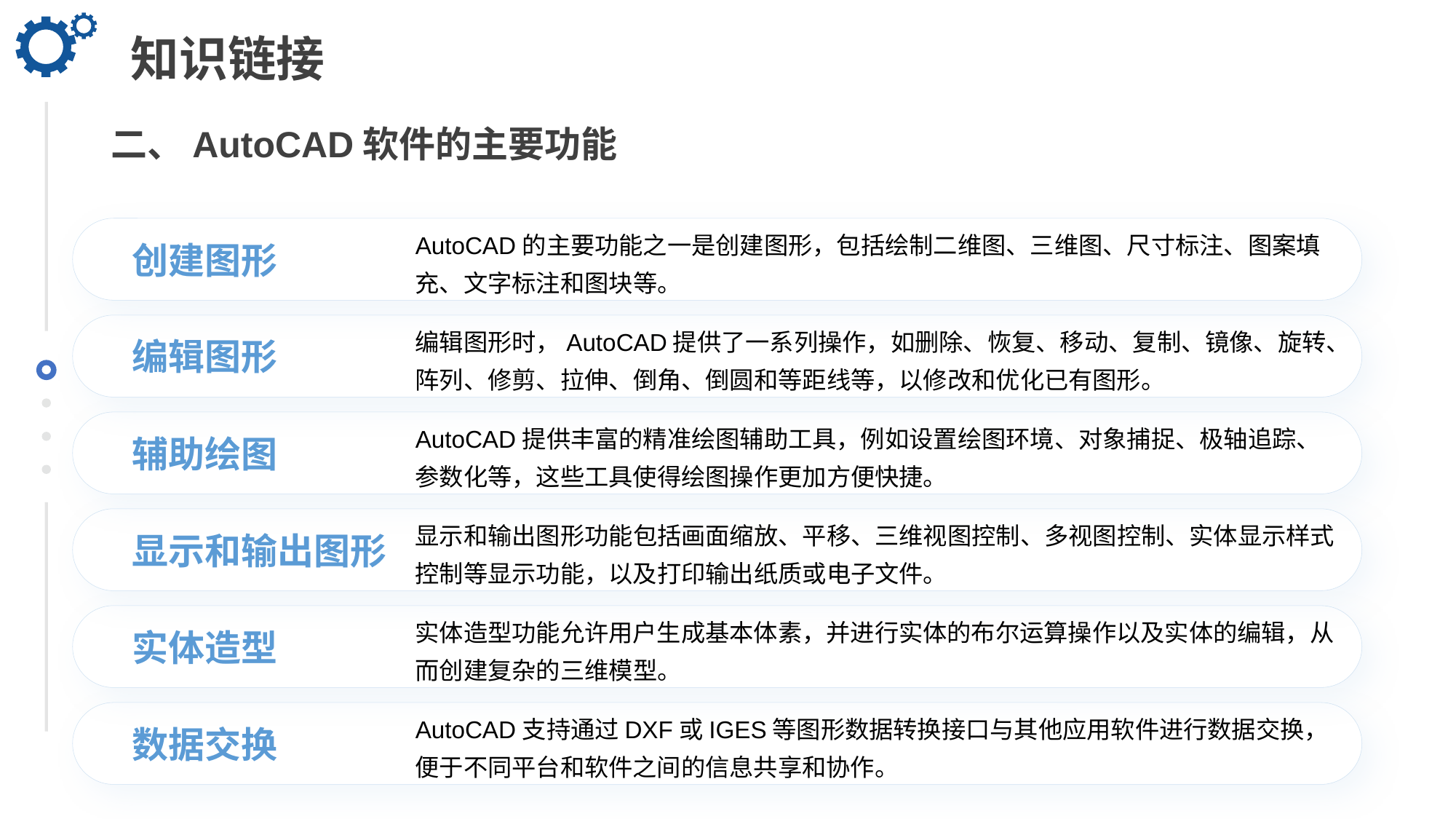

知识链接
二、AutoCAD软件的主要功能
创建图形
AutoCAD的主要功能之一是创建图形，包括绘制二维图、三维图、尺寸标注、图案填充、文字标注和图块等。
编辑图形
编辑图形时，AutoCAD提供了一系列操作，如删除、恢复、移动、复制、镜像、旋转、阵列、修剪、拉伸、倒角、倒圆和等距线等，以修改和优化已有图形。
辅助绘图
AutoCAD提供丰富的精准绘图辅助工具，例如设置绘图环境、对象捕捉、极轴追踪、参数化等，这些工具使得绘图操作更加方便快捷。
显示和输出图形功能包括画面缩放、平移、三维视图控制、多视图控制、实体显示样式控制等显示功能，以及打印输出纸质或电子文件。
显示和输出图形
实体造型功能允许用户生成基本体素，并进行实体的布尔运算操作以及实体的编辑，从而创建复杂的三维模型。
实体造型
数据交换
AutoCAD支持通过DXF或IGES等图形数据转换接口与其他应用软件进行数据交换，便于不同平台和软件之间的信息共享和协作。
9